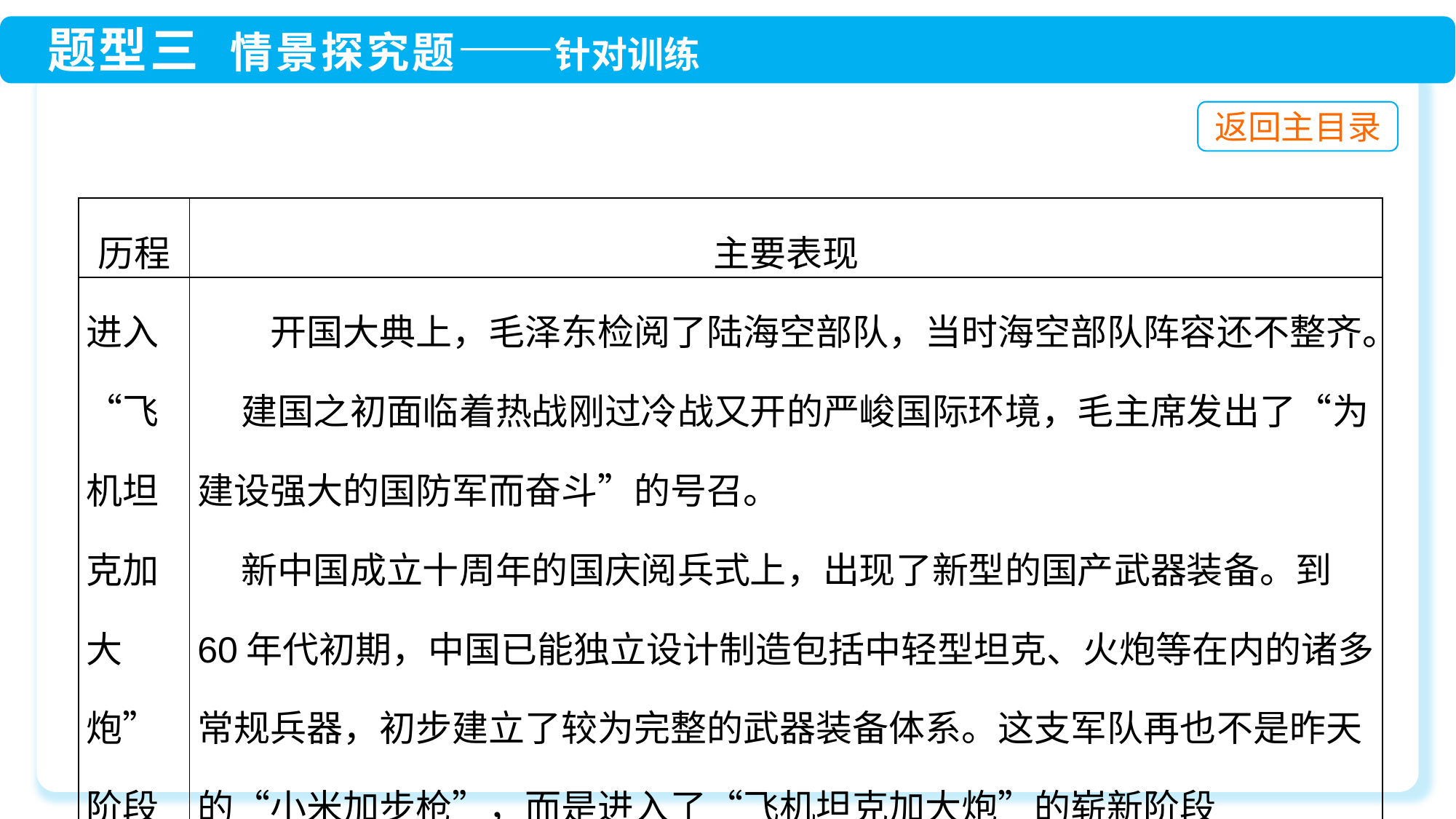

| 历程 | 主要表现 |
| --- | --- |
| 进入“飞机坦克加大炮”阶段 | 开国大典上，毛泽东检阅了陆海空部队，当时海空部队阵容还不整齐。 建国之初面临着热战刚过冷战又开的严峻国际环境，毛主席发出了“为建设强大的国防军而奋斗”的号召。 新中国成立十周年的国庆阅兵式上，出现了新型的国产武器装备。到60年代初期，中国已能独立设计制造包括中轻型坦克、火炮等在内的诸多常规兵器，初步建立了较为完整的武器装备体系。这支军队再也不是昨天的“小米加步枪”，而是进入了“飞机坦克加大炮”的崭新阶段 |